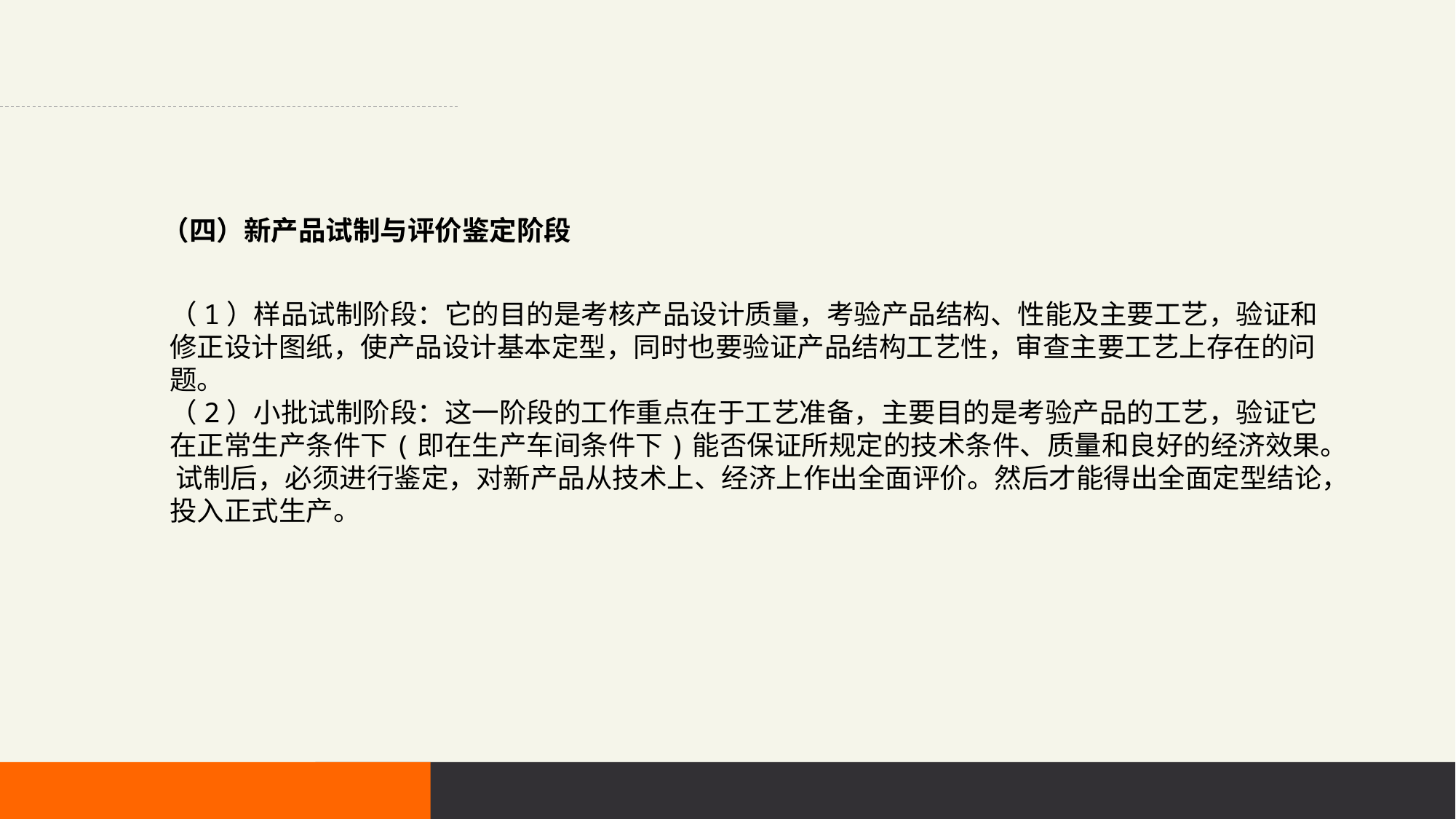

（四）新产品试制与评价鉴定阶段

（1）样品试制阶段：它的目的是考核产品设计质量，考验产品结构、性能及主要工艺，验证和修正设计图纸，使产品设计基本定型，同时也要验证产品结构工艺性，审查主要工艺上存在的问题。
（2）小批试制阶段：这一阶段的工作重点在于工艺准备，主要目的是考验产品的工艺，验证它在正常生产条件下(即在生产车间条件下)能否保证所规定的技术条件、质量和良好的经济效果。 试制后，必须进行鉴定，对新产品从技术上、经济上作出全面评价。然后才能得出全面定型结论，投入正式生产。